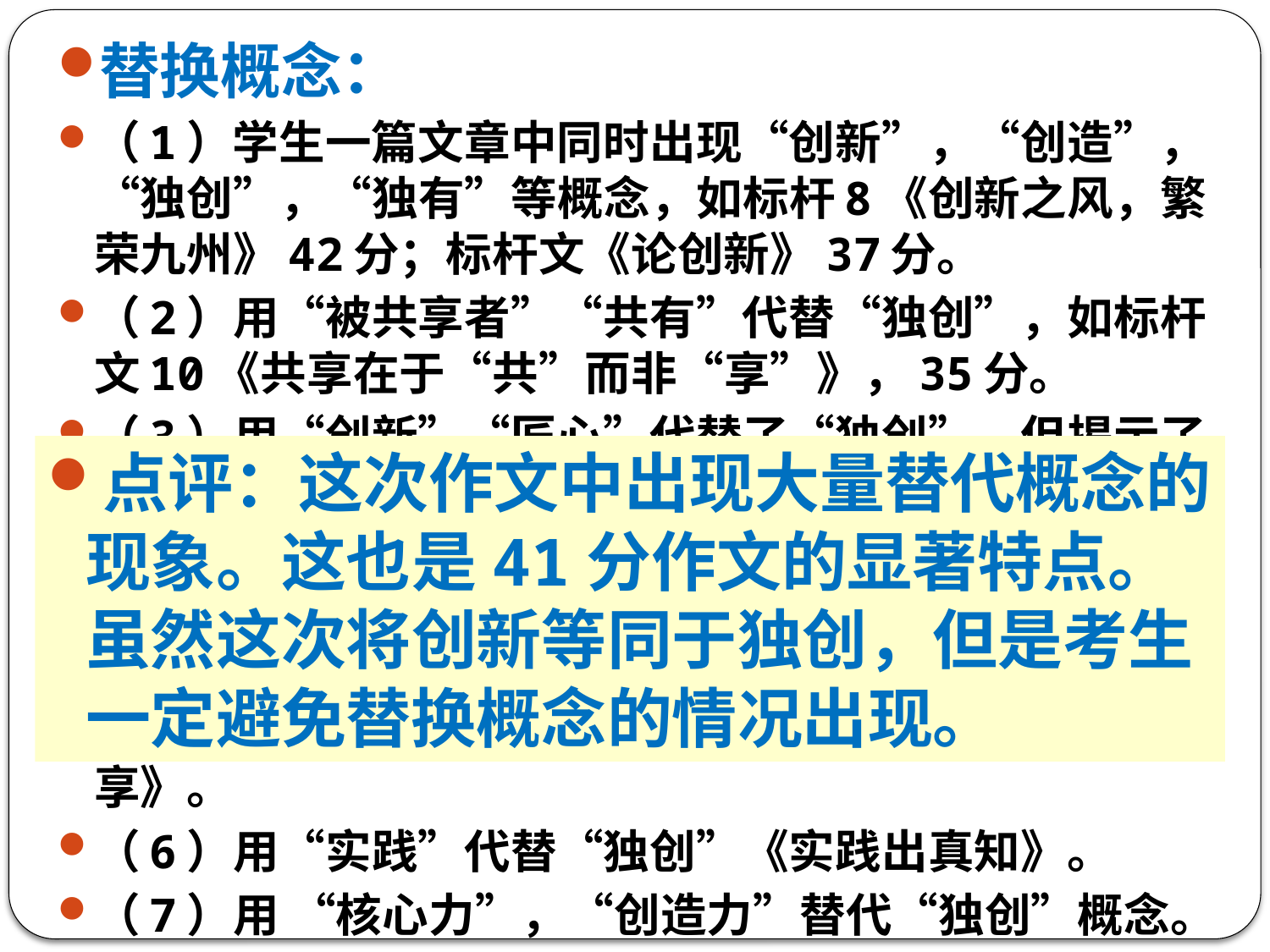

替换概念：
（1）学生一篇文章中同时出现“创新”，“创造”，“独创”，“独有”等概念，如标杆8《创新之风，繁荣九州》42分；标杆文《论创新》37分。
（2）用“被共享者”“共有”代替“独创”，如标杆文10《共享在于“共”而非“享”》，35分。
（3）用“创新”“匠心”代替了“独创”，但揭示了共享与独创的关系，分析了青年与国家的关系，如标杆文7《共享时代也要独具匠心》，45分。
（4）用“独运”替代了“独创、独有”，如标杆文6《青年独运，大国独立》，48分。
（5）用“原创”代替“独创”，如《让原创代替共享》。
（6）用“实践”代替“独创”《实践出真知》。
（7）用 “核心力”，“创造力”替代“独创”概念。

点评：这次作文中出现大量替代概念的现象。这也是41分作文的显著特点。虽然这次将创新等同于独创，但是考生一定避免替换概念的情况出现。